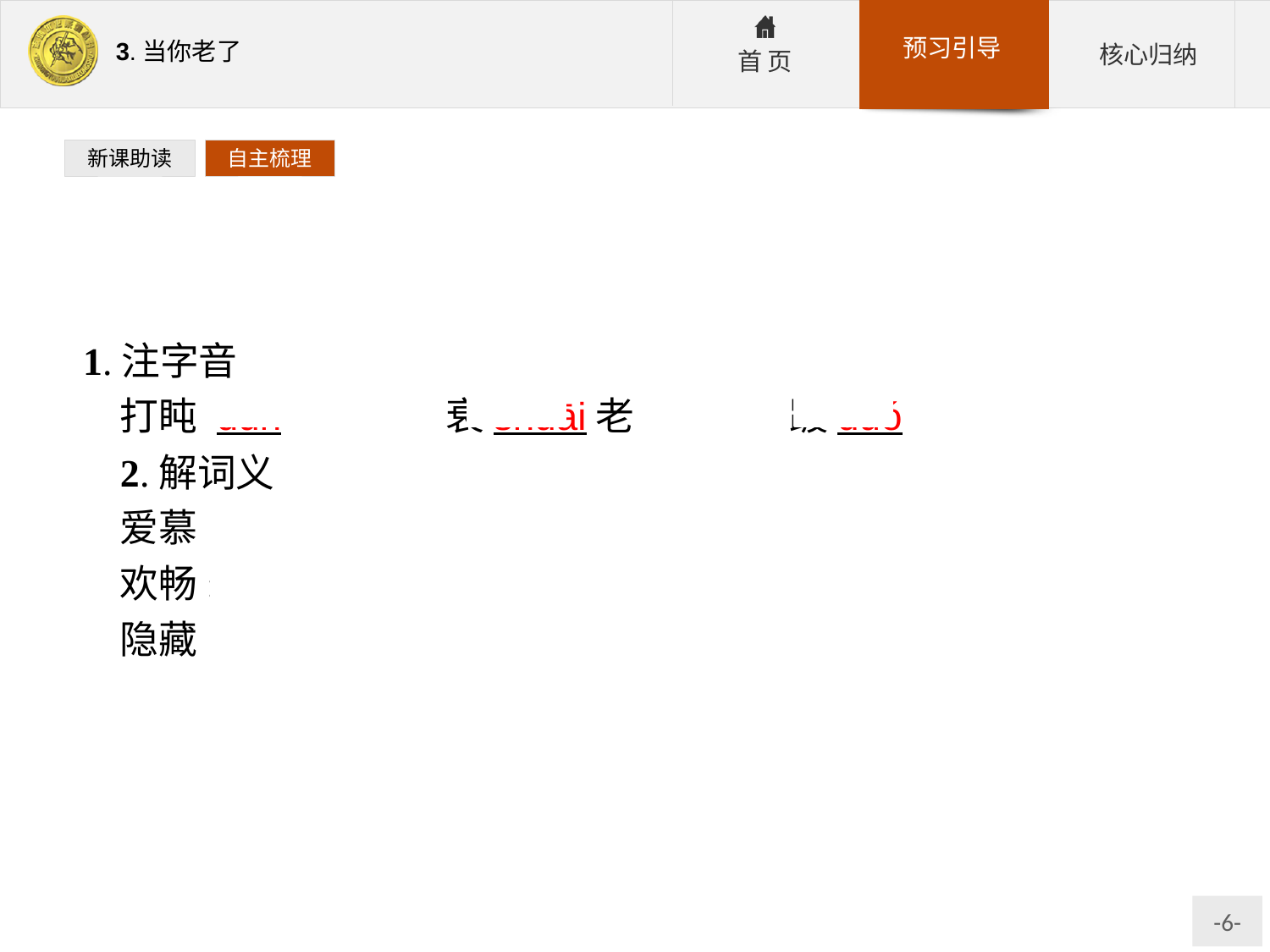

新课助读
自主梳理
1.注字音
打盹 dǔn　　　　衰shuāi老　　　　踱duó
2.解词义
爱慕:由于喜欢或敬重而愿意接近。
欢畅:高兴,痛快。
隐藏:藏起来不让发现。